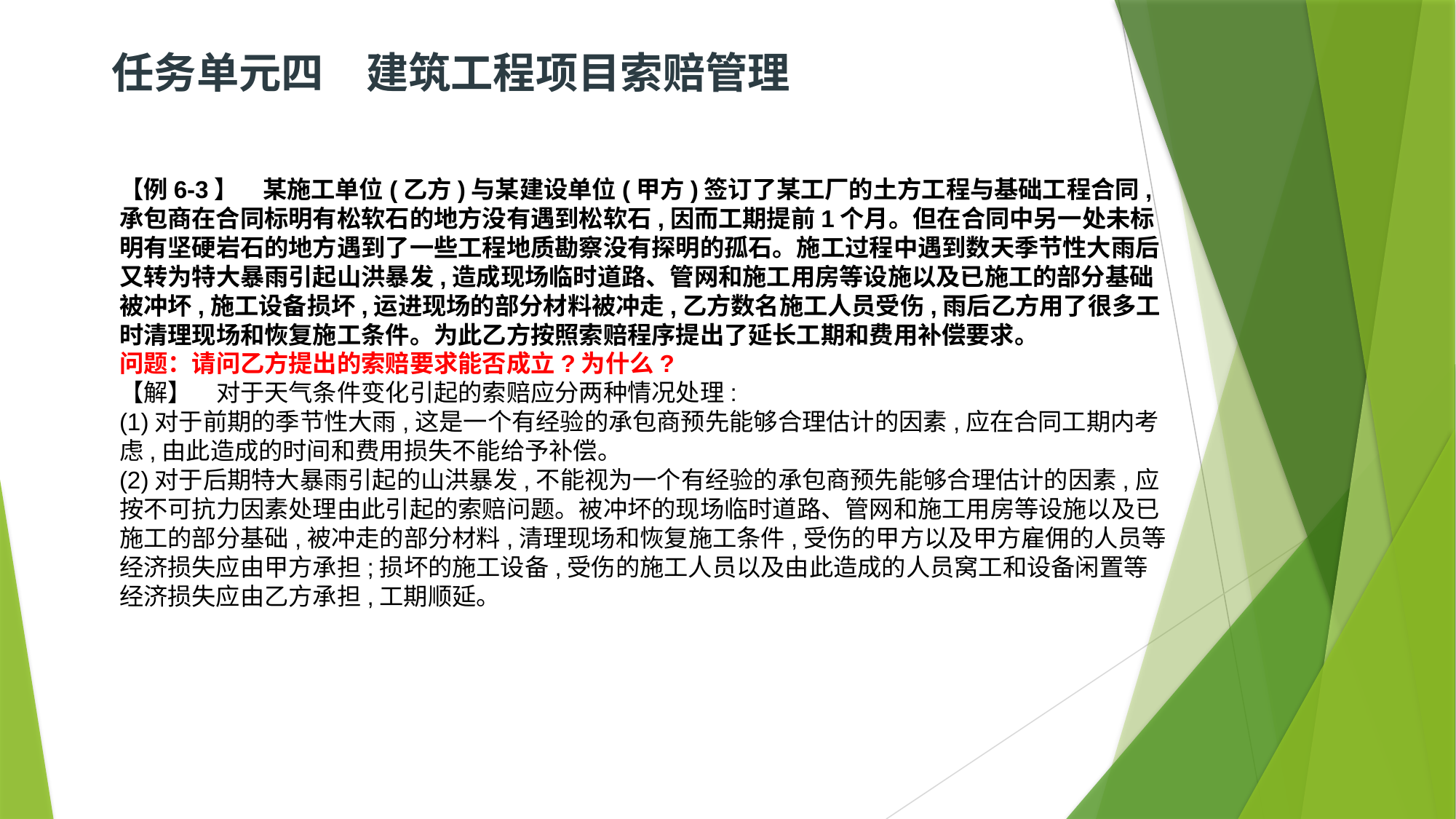

# 任务单元四　建筑工程项目索赔管理
【例6-3】　某施工单位(乙方)与某建设单位(甲方)签订了某工厂的土方工程与基础工程合同,承包商在合同标明有松软石的地方没有遇到松软石,因而工期提前1个月。但在合同中另一处未标明有坚硬岩石的地方遇到了一些工程地质勘察没有探明的孤石。施工过程中遇到数天季节性大雨后又转为特大暴雨引起山洪暴发,造成现场临时道路、管网和施工用房等设施以及已施工的部分基础被冲坏,施工设备损坏,运进现场的部分材料被冲走,乙方数名施工人员受伤,雨后乙方用了很多工时清理现场和恢复施工条件。为此乙方按照索赔程序提出了延长工期和费用补偿要求。
问题：请问乙方提出的索赔要求能否成立?为什么?
【解】　对于天气条件变化引起的索赔应分两种情况处理:
(1)对于前期的季节性大雨,这是一个有经验的承包商预先能够合理估计的因素,应在合同工期内考虑,由此造成的时间和费用损失不能给予补偿。
(2)对于后期特大暴雨引起的山洪暴发,不能视为一个有经验的承包商预先能够合理估计的因素,应按不可抗力因素处理由此引起的索赔问题。被冲坏的现场临时道路、管网和施工用房等设施以及已施工的部分基础,被冲走的部分材料,清理现场和恢复施工条件,受伤的甲方以及甲方雇佣的人员等经济损失应由甲方承担;损坏的施工设备,受伤的施工人员以及由此造成的人员窝工和设备闲置等经济损失应由乙方承担,工期顺延。